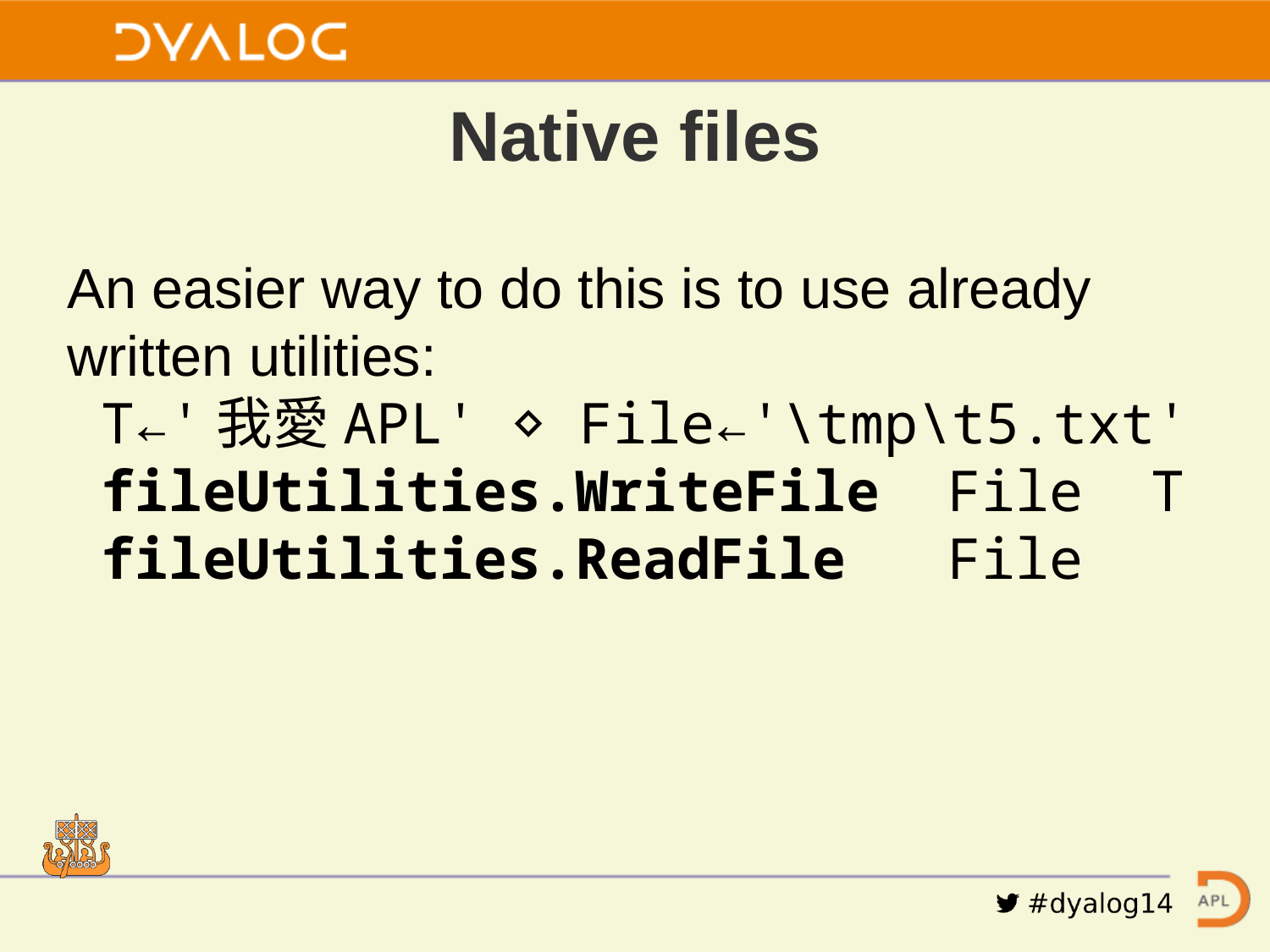

# Native files
An easier way to do this is to use already written utilities:
 T←'我愛APL' ⋄ File←'\tmp\t5.txt'
 fileUtilities.WriteFile  File  T
 fileUtilities.ReadFile   File